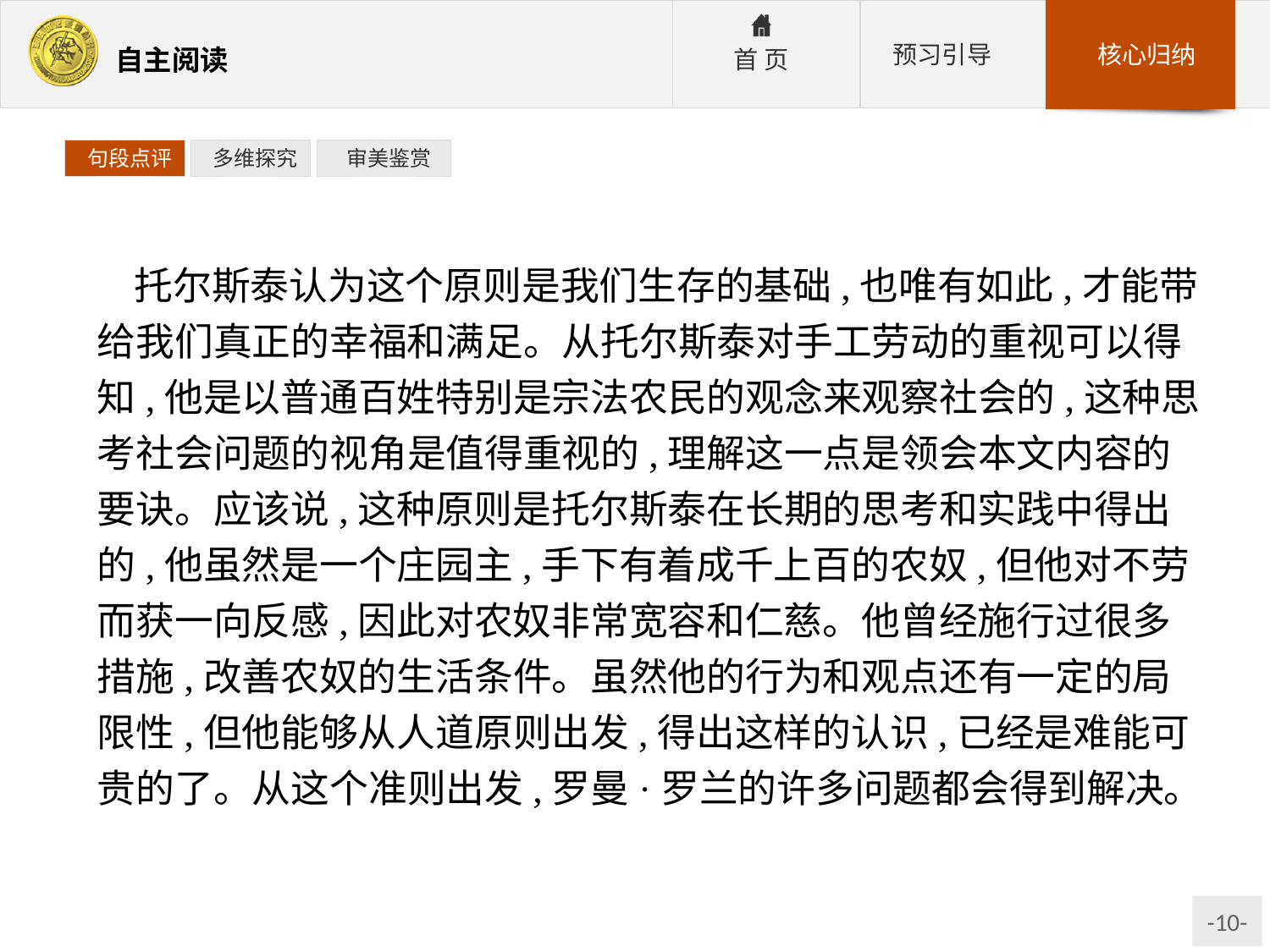

句段点评
 多维探究
 审美鉴赏
托尔斯泰认为这个原则是我们生存的基础,也唯有如此,才能带给我们真正的幸福和满足。从托尔斯泰对手工劳动的重视可以得知,他是以普通百姓特别是宗法农民的观念来观察社会的,这种思考社会问题的视角是值得重视的,理解这一点是领会本文内容的要诀。应该说,这种原则是托尔斯泰在长期的思考和实践中得出的,他虽然是一个庄园主,手下有着成千上百的农奴,但他对不劳而获一向反感,因此对农奴非常宽容和仁慈。他曾经施行过很多措施,改善农奴的生活条件。虽然他的行为和观点还有一定的局限性,但他能够从人道原则出发,得出这样的认识,已经是难能可贵的了。从这个准则出发,罗曼·罗兰的许多问题都会得到解决。